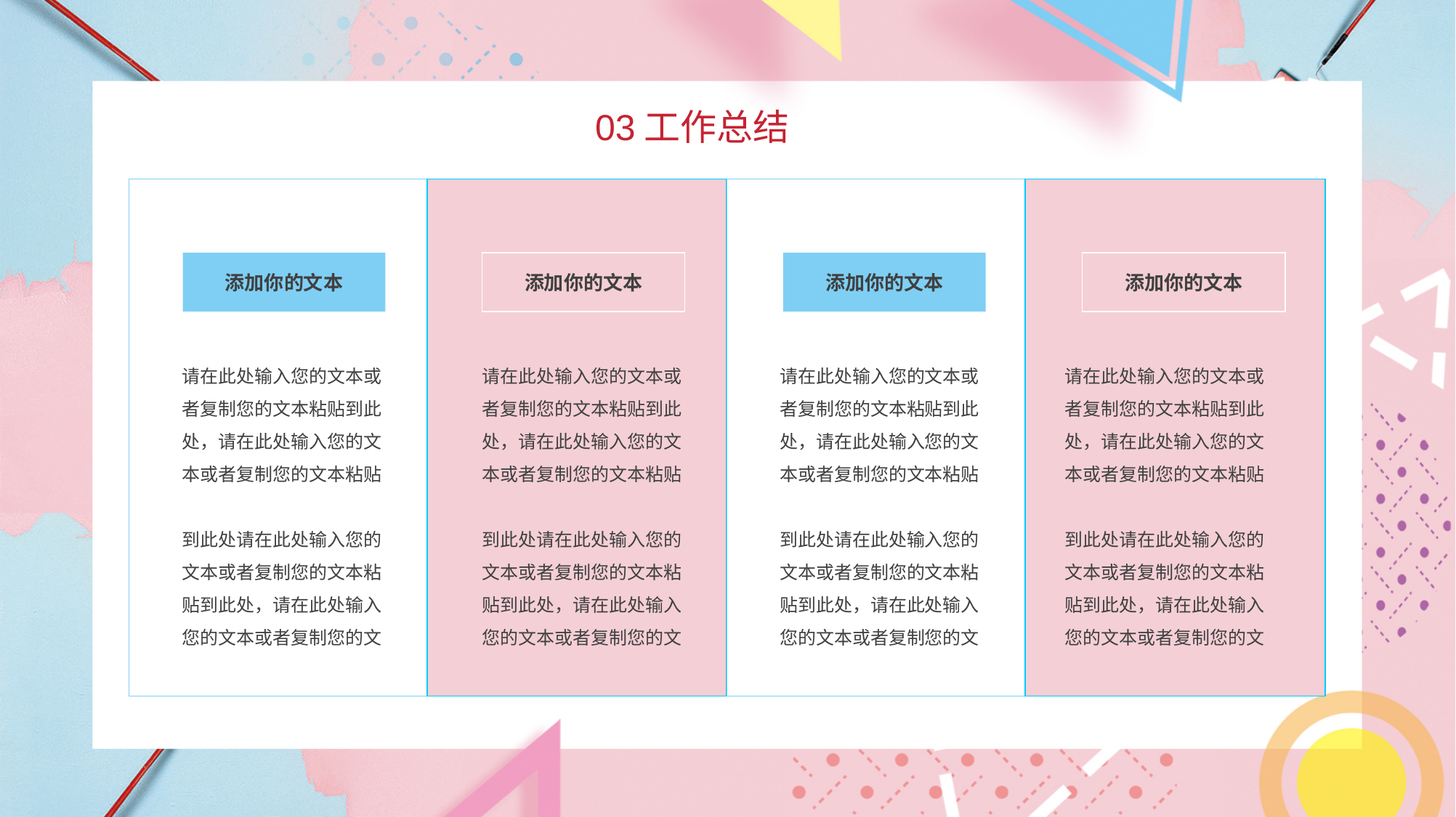

03工作总结

添加你的文本
请在此处输入您的文本或者复制您的文本粘贴到此处，请在此处输入您的文本或者复制您的文本粘贴

到此处请在此处输入您的文本或者复制您的文本粘贴到此处，请在此处输入您的文本或者复制您的文

添加你的文本
请在此处输入您的文本或者复制您的文本粘贴到此处，请在此处输入您的文本或者复制您的文本粘贴

到此处请在此处输入您的文本或者复制您的文本粘贴到此处，请在此处输入您的文本或者复制您的文

添加你的文本
请在此处输入您的文本或者复制您的文本粘贴到此处，请在此处输入您的文本或者复制您的文本粘贴

到此处请在此处输入您的文本或者复制您的文本粘贴到此处，请在此处输入您的文本或者复制您的文

添加你的文本
请在此处输入您的文本或者复制您的文本粘贴到此处，请在此处输入您的文本或者复制您的文本粘贴

到此处请在此处输入您的文本或者复制您的文本粘贴到此处，请在此处输入您的文本或者复制您的文